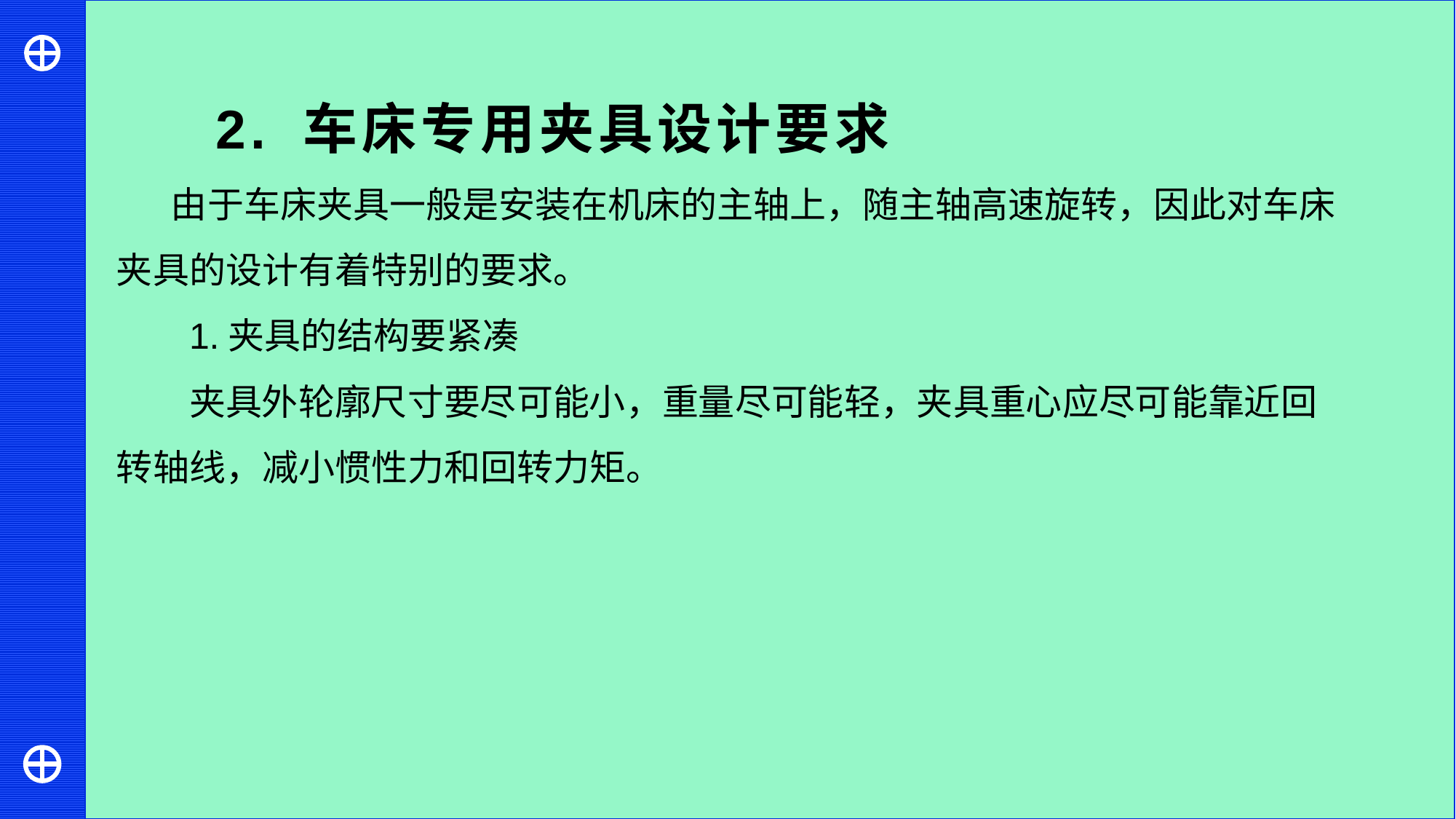

2. 车床专用夹具设计要求
由于车床夹具一般是安装在机床的主轴上，随主轴高速旋转，因此对车床夹具的设计有着特别的要求。
1.夹具的结构要紧凑
夹具外轮廓尺寸要尽可能小，重量尽可能轻，夹具重心应尽可能靠近回转轴线，减小惯性力和回转力矩。